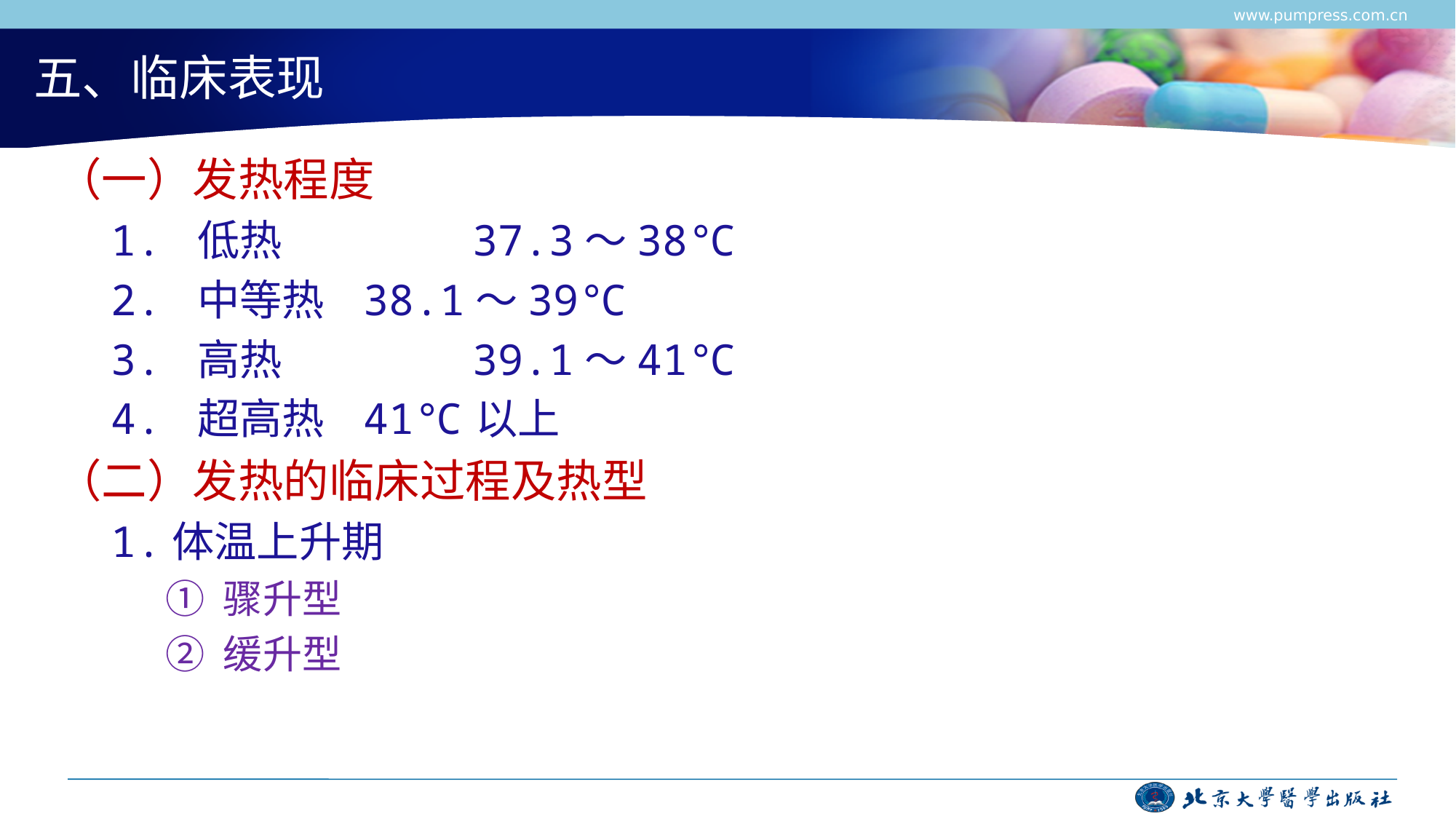

www.pumpress.com.cn
# 五、临床表现
（一）发热程度
1. 低热		37.3～38℃
2. 中等热	38.1～39℃
3. 高热		39.1～41℃
4. 超高热	41℃以上
（二）发热的临床过程及热型
1.体温上升期
① 骤升型
② 缓升型